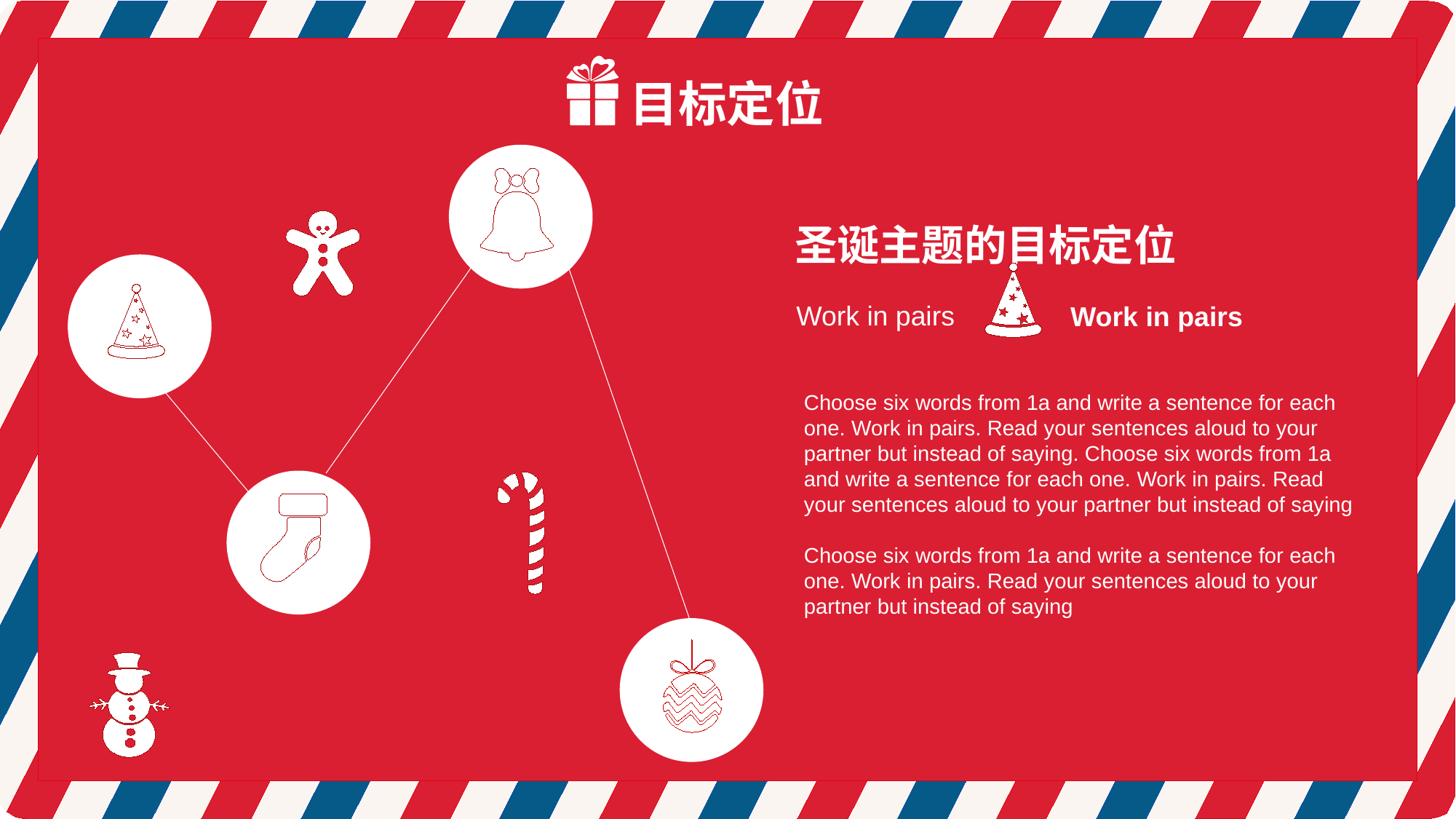

目标定位

圣诞主题的目标定位

Work in pairs
Work in pairs
Choose six words from 1a and write a sentence for each one. Work in pairs. Read your sentences aloud to your partner but instead of saying. Choose six words from 1a and write a sentence for each one. Work in pairs. Read your sentences aloud to your partner but instead of saying

Choose six words from 1a and write a sentence for each one. Work in pairs. Read your sentences aloud to your partner but instead of saying